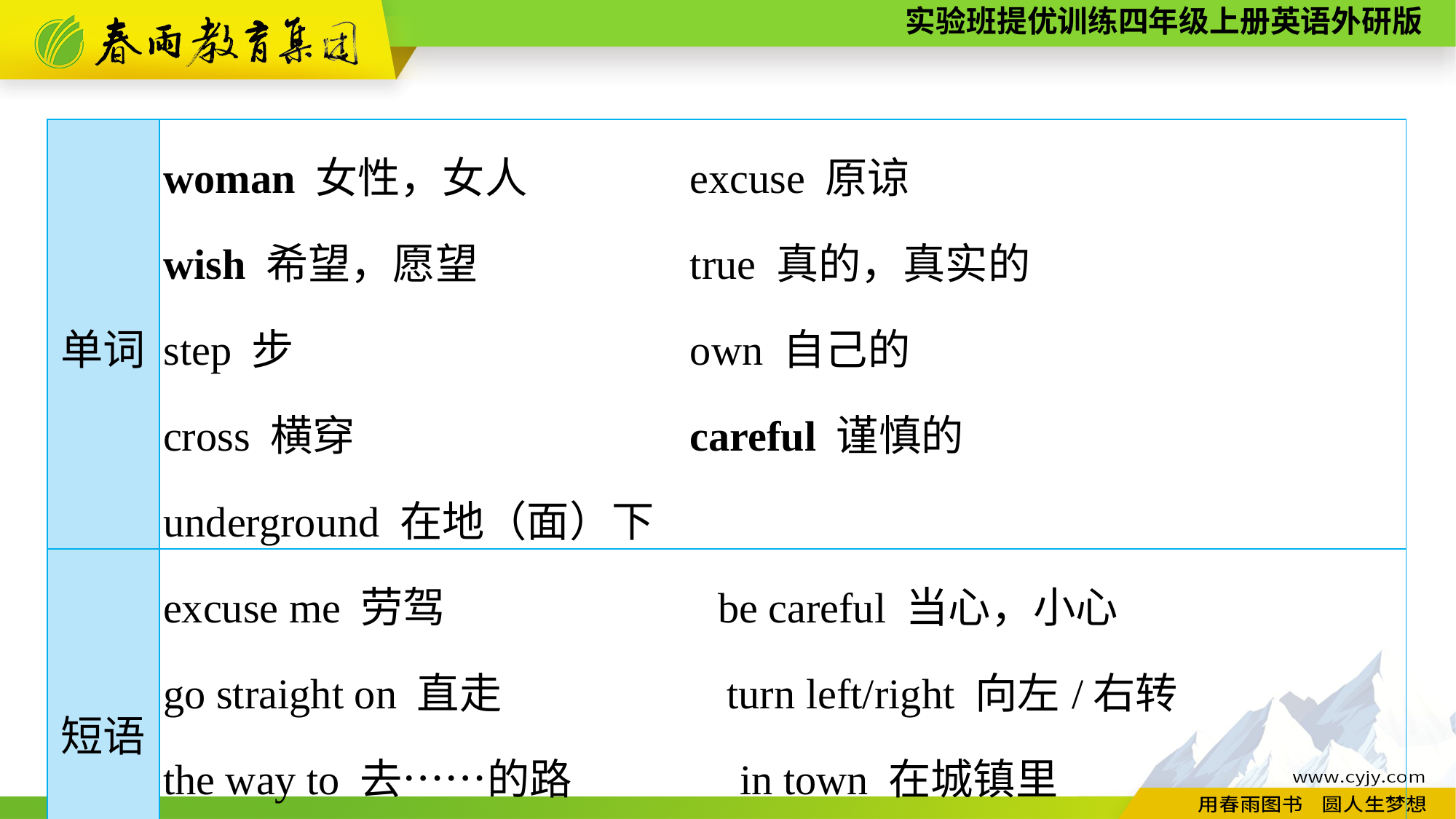

| 单词 | woman 女性，女人 excuse 原谅 wish 希望，愿望 true 真的，真实的 step 步 own 自己的 cross 横穿 careful 谨慎的 underground 在地（面）下 |
| --- | --- |
| 短语 | excuse me 劳驾 　 be careful 当心，小心　 go straight on 直走　 turn left/right 向左/右转 the way to 去……的路　　　 in town 在城镇里 　　　 on one’s own 独自 |